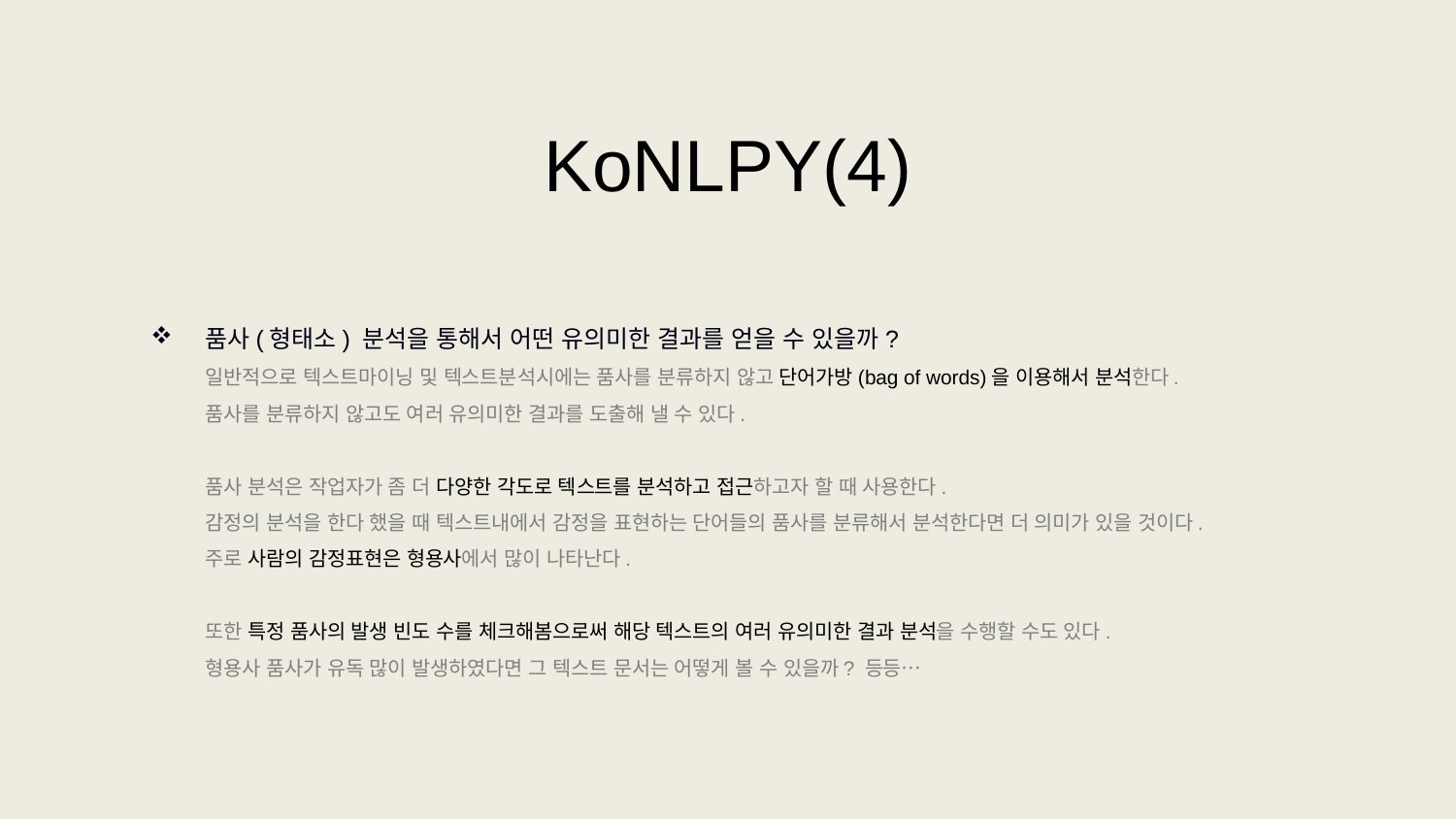

KoNLPY(4)
품사(형태소) 분석을 통해서 어떤 유의미한 결과를 얻을 수 있을까?
일반적으로 텍스트마이닝 및 텍스트분석시에는 품사를 분류하지 않고 단어가방(bag of words)을 이용해서 분석한다.
품사를 분류하지 않고도 여러 유의미한 결과를 도출해 낼 수 있다.
품사 분석은 작업자가 좀 더 다양한 각도로 텍스트를 분석하고 접근하고자 할 때 사용한다.
감정의 분석을 한다 했을 때 텍스트내에서 감정을 표현하는 단어들의 품사를 분류해서 분석한다면 더 의미가 있을 것이다.
주로 사람의 감정표현은 형용사에서 많이 나타난다.
또한 특정 품사의 발생 빈도 수를 체크해봄으로써 해당 텍스트의 여러 유의미한 결과 분석을 수행할 수도 있다.
형용사 품사가 유독 많이 발생하였다면 그 텍스트 문서는 어떻게 볼 수 있을까? 등등…